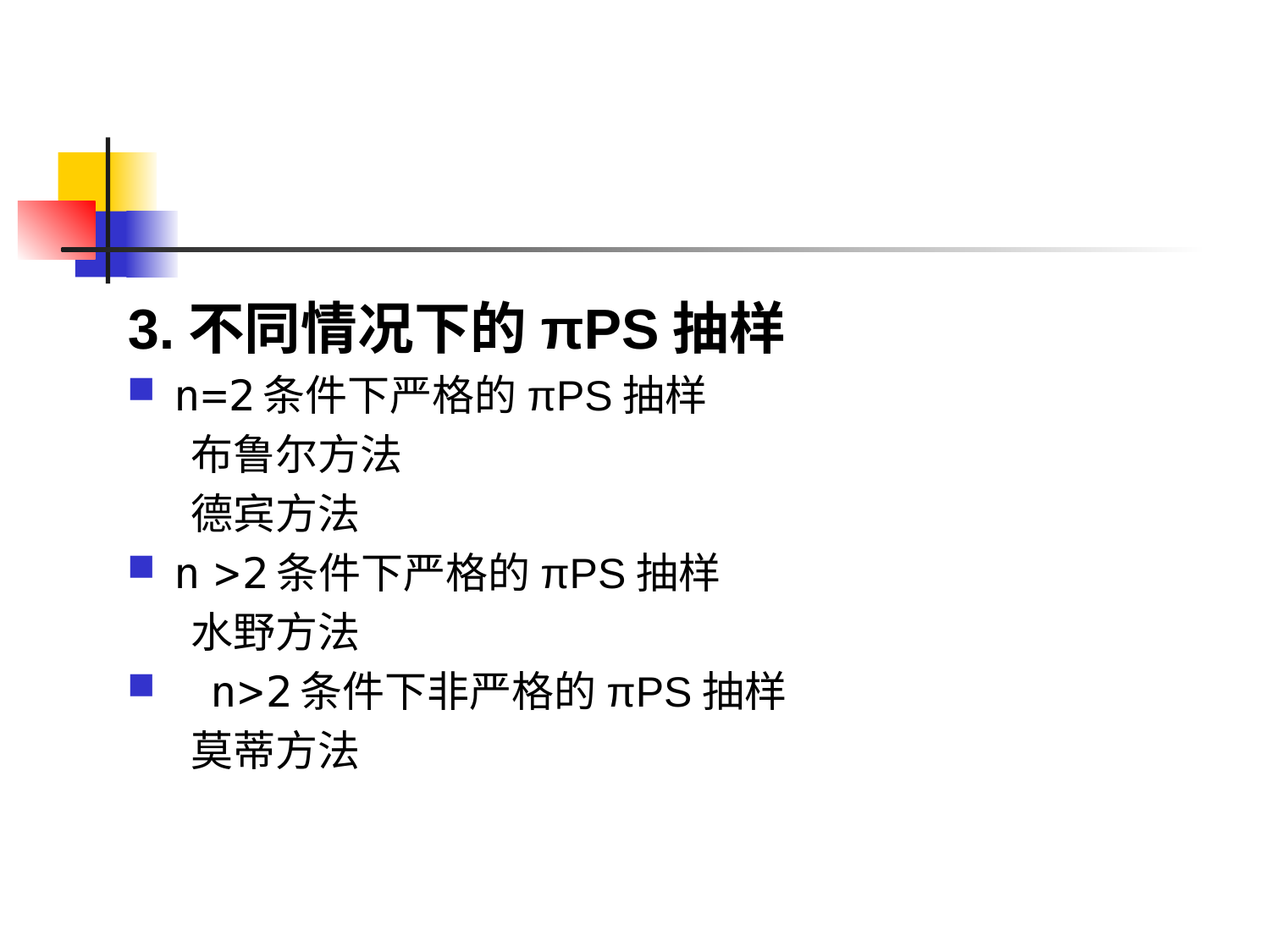

3.不同情况下的πPS抽样
n=2条件下严格的πPS抽样
布鲁尔方法
德宾方法
n >2条件下严格的πPS抽样
水野方法
n>2条件下非严格的πPS抽样
莫蒂方法